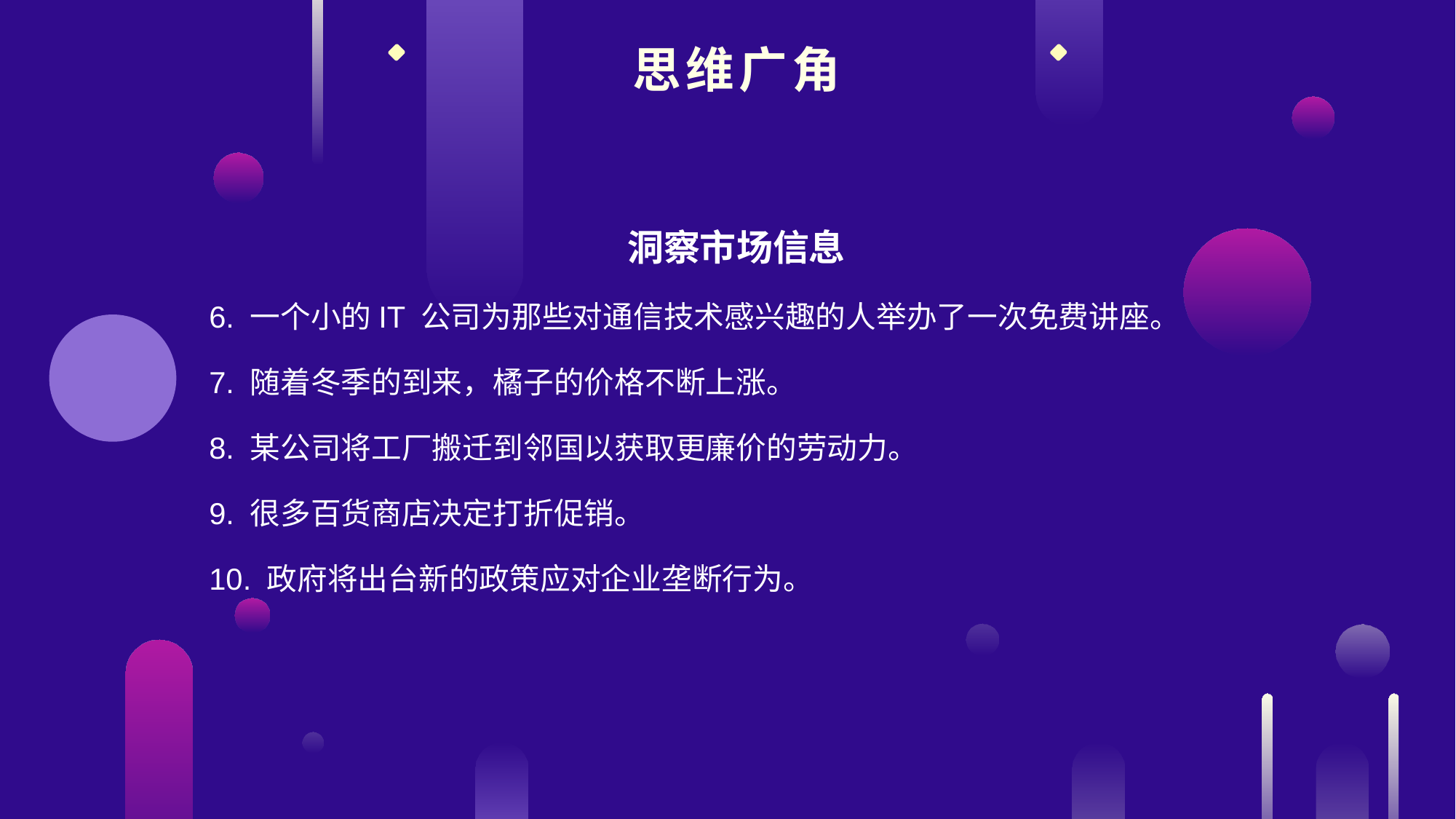

思维广角

洞察市场信息
6. 一个小的IT 公司为那些对通信技术感兴趣的人举办了一次免费讲座。
7. 随着冬季的到来，橘子的价格不断上涨。
8. 某公司将工厂搬迁到邻国以获取更廉价的劳动力。
9. 很多百货商店决定打折促销。
10. 政府将出台新的政策应对企业垄断行为。